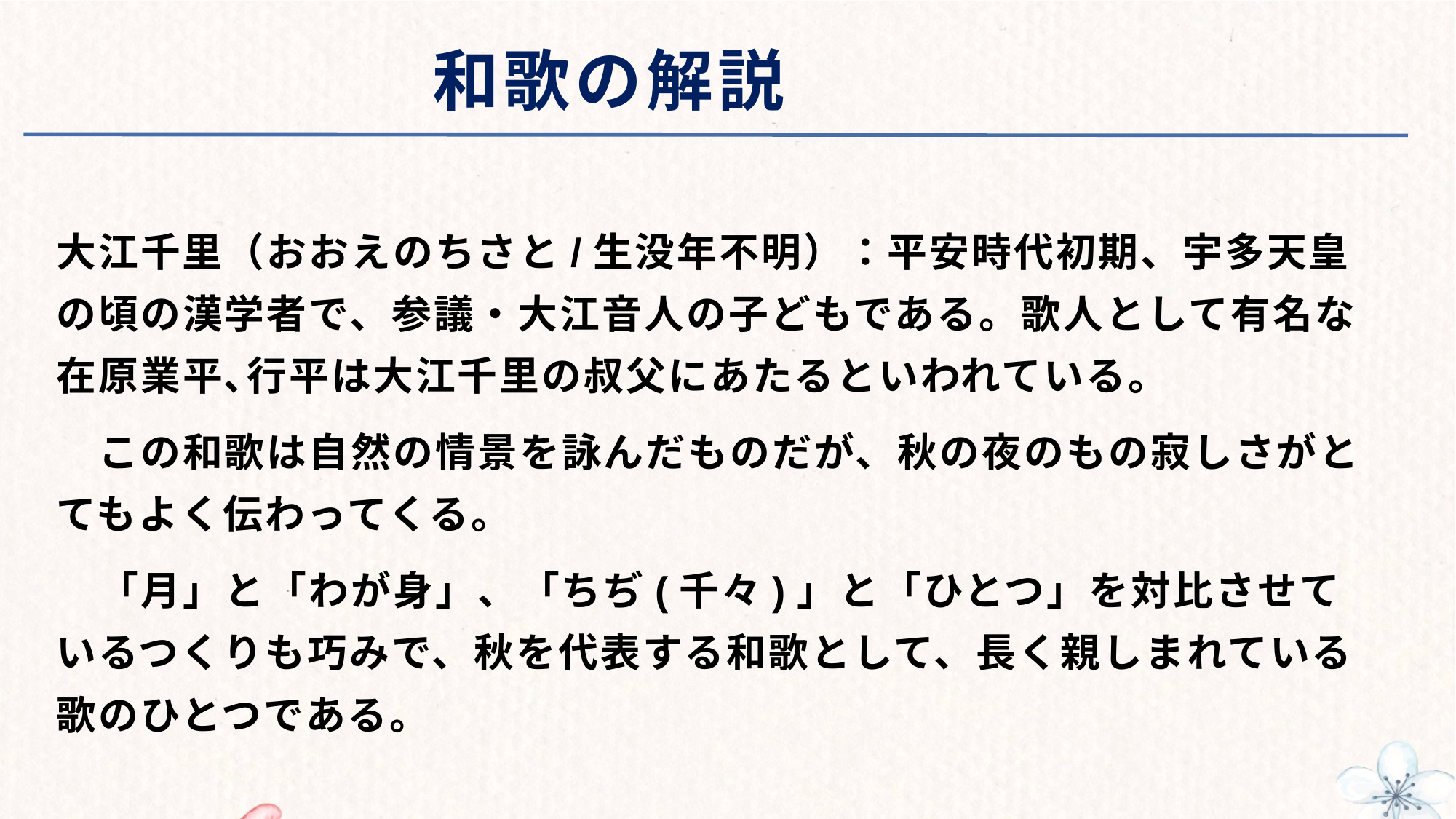

# 和歌の解説
大江千里（おおえのちさと/生没年不明）：平安時代初期、宇多天皇の頃の漢学者で、参議・大江音人の子どもである。歌人として有名な在原業平､行平は大江千里の叔父にあたるといわれている。
　この和歌は自然の情景を詠んだものだが、秋の夜のもの寂しさがとてもよく伝わってくる。
　「月」と「わが身」、「ちぢ(千々)」と「ひとつ」を対比させているつくりも巧みで、秋を代表する和歌として、長く親しまれている歌のひとつである。